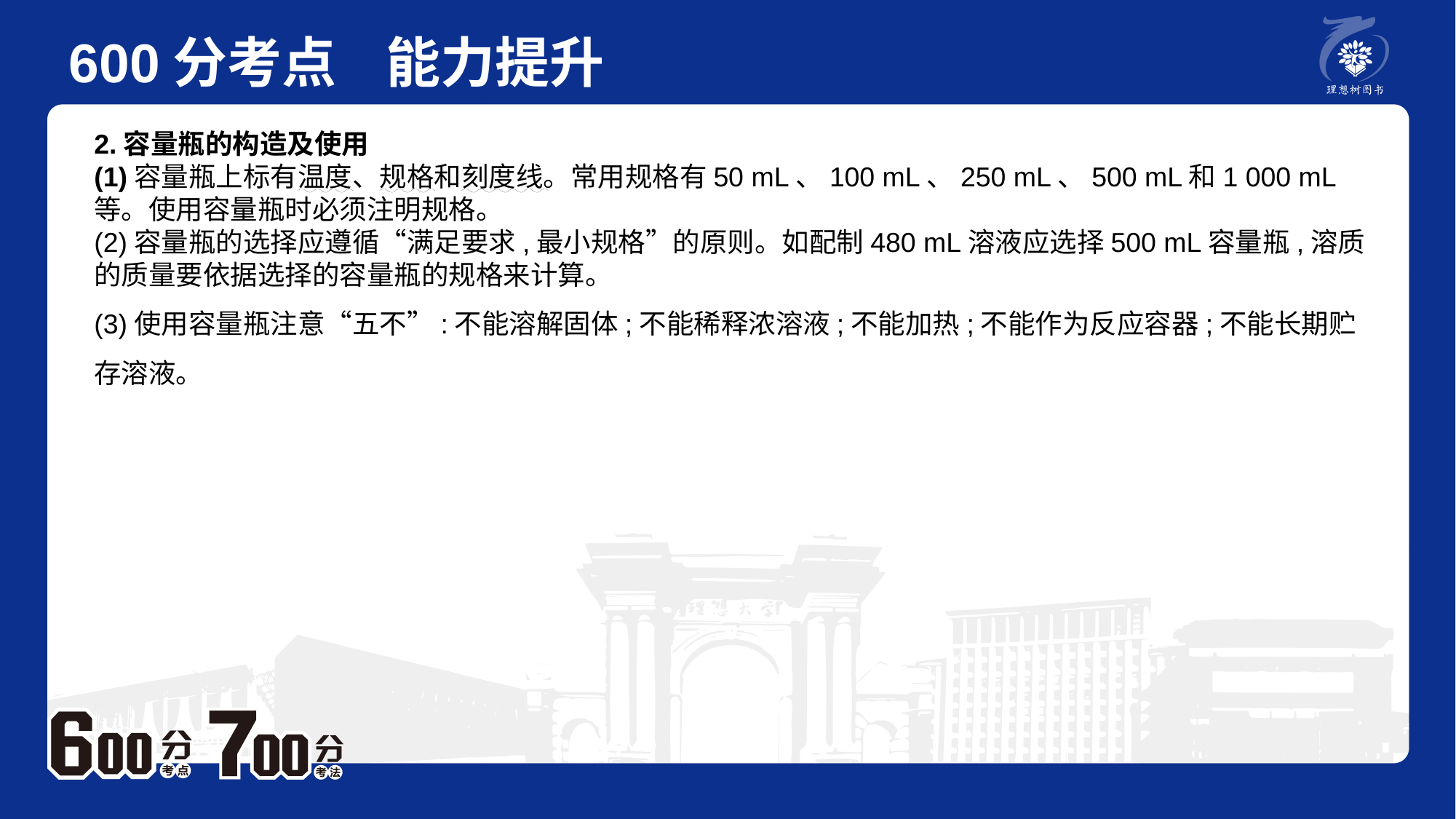

600分考点    能力提升
　               例题P2
2.容量瓶的构造及使用(1)容量瓶上标有温度、规格和刻度线。常用规格有50 mL、100 mL、250 mL、500 mL和1 000 mL等。使用容量瓶时必须注明规格。(2)容量瓶的选择应遵循“满足要求,最小规格”的原则。如配制480 mL溶液应选择500 mL容量瓶,溶质的质量要依据选择的容量瓶的规格来计算。(3)使用容量瓶注意“五不”:不能溶解固体;不能稀释浓溶液;不能加热;不能作为反应容器;不能长期贮存溶液。